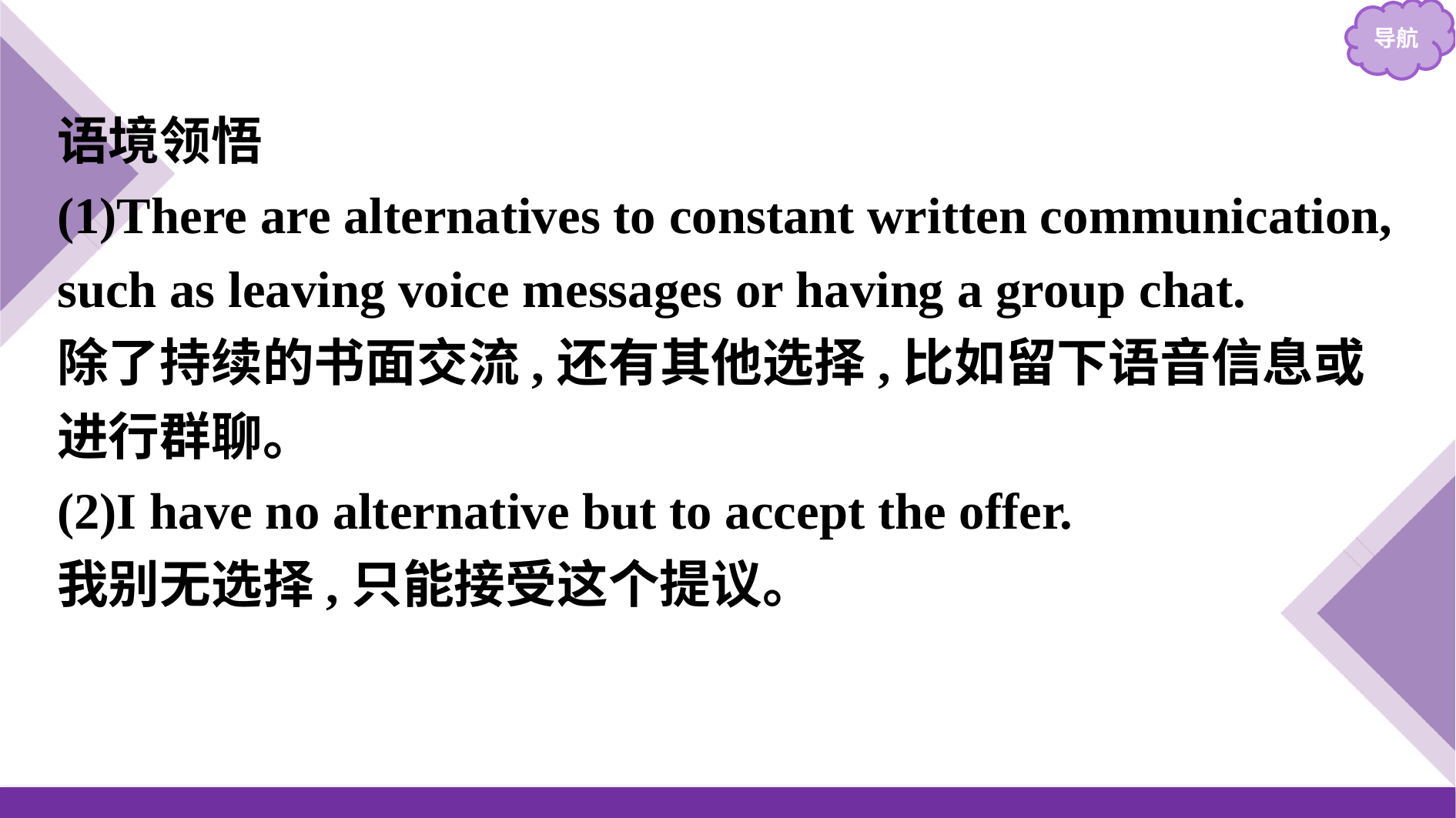

语境领悟
(1)There are alternatives to constant written communication, such as leaving voice messages or having a group chat.
除了持续的书面交流,还有其他选择,比如留下语音信息或进行群聊。
(2)I have no alternative but to accept the offer.
我别无选择,只能接受这个提议。